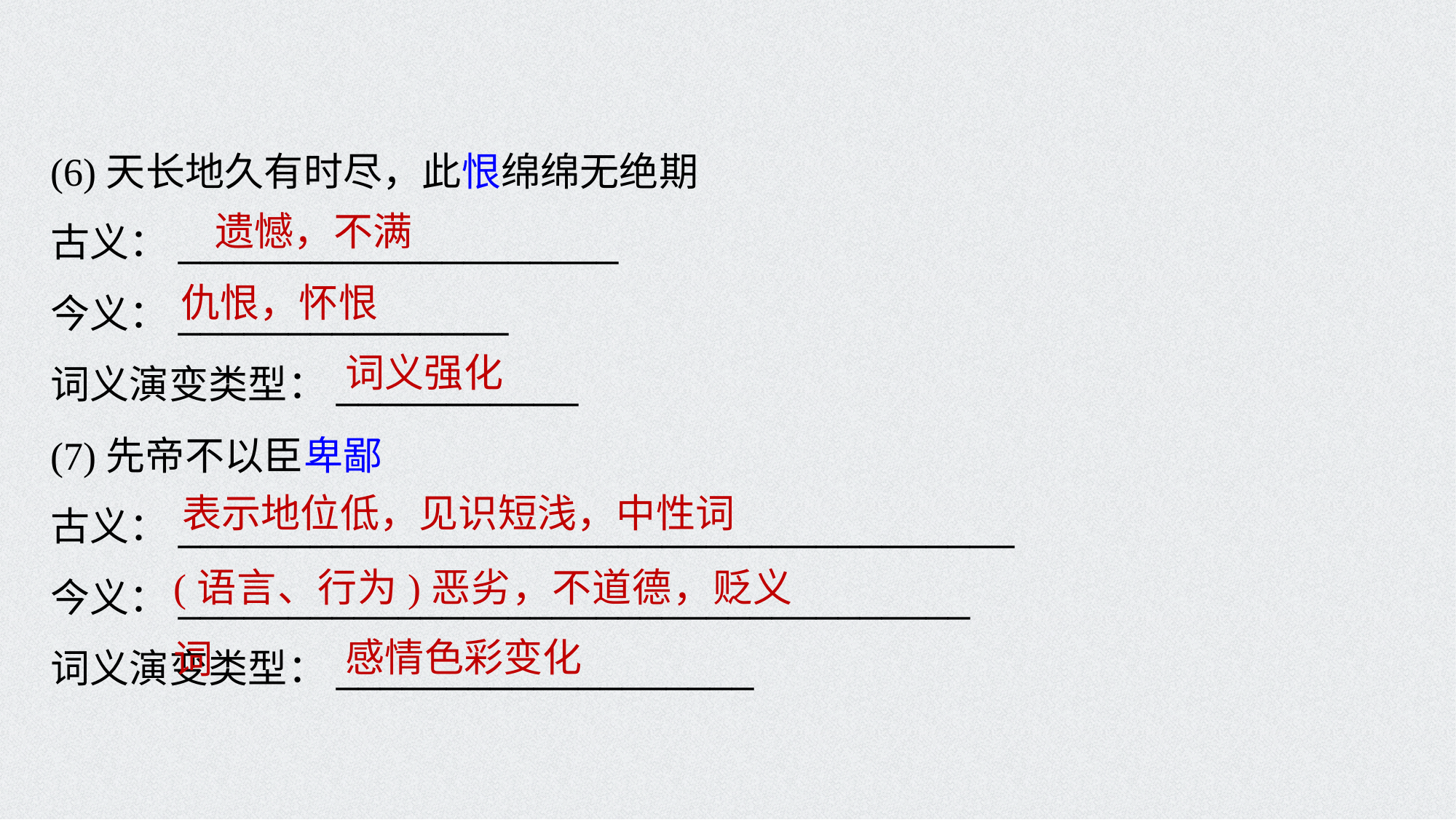

(6)天长地久有时尽，此恨绵绵无绝期
古义：____________________
今义：_______________
词义演变类型：___________
(7)先帝不以臣卑鄙
古义：______________________________________
今义：____________________________________
词义演变类型：___________________
遗憾，不满
仇恨，怀恨
词义强化
表示地位低，见识短浅，中性词
(语言、行为)恶劣，不道德，贬义词
感情色彩变化